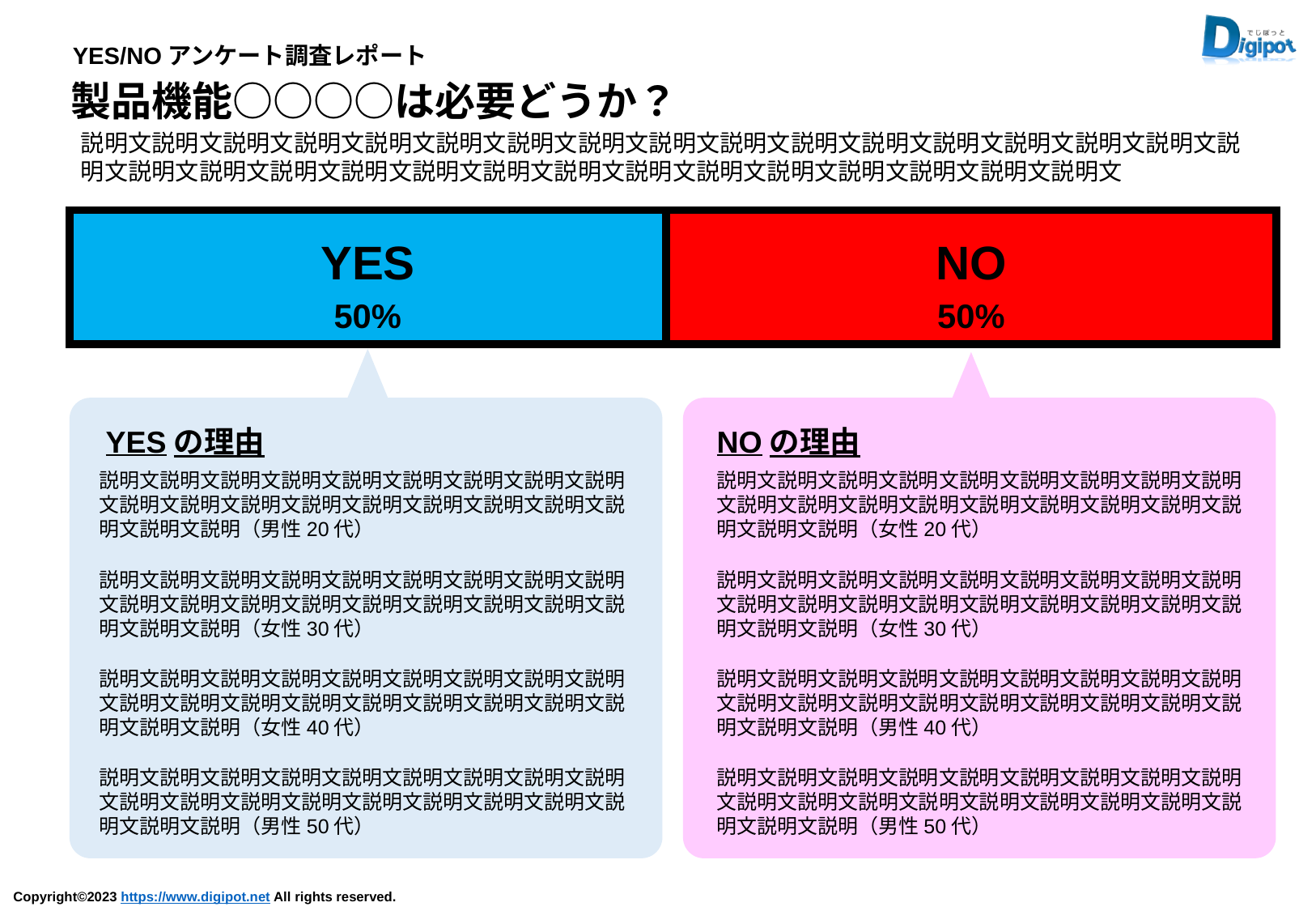

YES/NOアンケート調査レポート
製品機能○○○○は必要どうか？
説明文説明文説明文説明文説明文説明文説明文説明文説明文説明文説明文説明文説明文説明文説明文説明文説明文説明文説明文説明文説明文説明文説明文説明文説明文説明文説明文説明文説明文説明文説明文

YES
NO
50%
50%

YESの理由
NOの理由
説明文説明文説明文説明文説明文説明文説明文説明文説明文説明文説明文説明文説明文説明文説明文説明文説明文説明文説明文説明（男性20代）
説明文説明文説明文説明文説明文説明文説明文説明文説明文説明文説明文説明文説明文説明文説明文説明文説明文説明文説明文説明（女性20代）
説明文説明文説明文説明文説明文説明文説明文説明文説明文説明文説明文説明文説明文説明文説明文説明文説明文説明文説明文説明（女性30代）
説明文説明文説明文説明文説明文説明文説明文説明文説明文説明文説明文説明文説明文説明文説明文説明文説明文説明文説明文説明（女性30代）
説明文説明文説明文説明文説明文説明文説明文説明文説明文説明文説明文説明文説明文説明文説明文説明文説明文説明文説明文説明（女性40代）
説明文説明文説明文説明文説明文説明文説明文説明文説明文説明文説明文説明文説明文説明文説明文説明文説明文説明文説明文説明（男性40代）
説明文説明文説明文説明文説明文説明文説明文説明文説明文説明文説明文説明文説明文説明文説明文説明文説明文説明文説明文説明（男性50代）
説明文説明文説明文説明文説明文説明文説明文説明文説明文説明文説明文説明文説明文説明文説明文説明文説明文説明文説明文説明（男性50代）